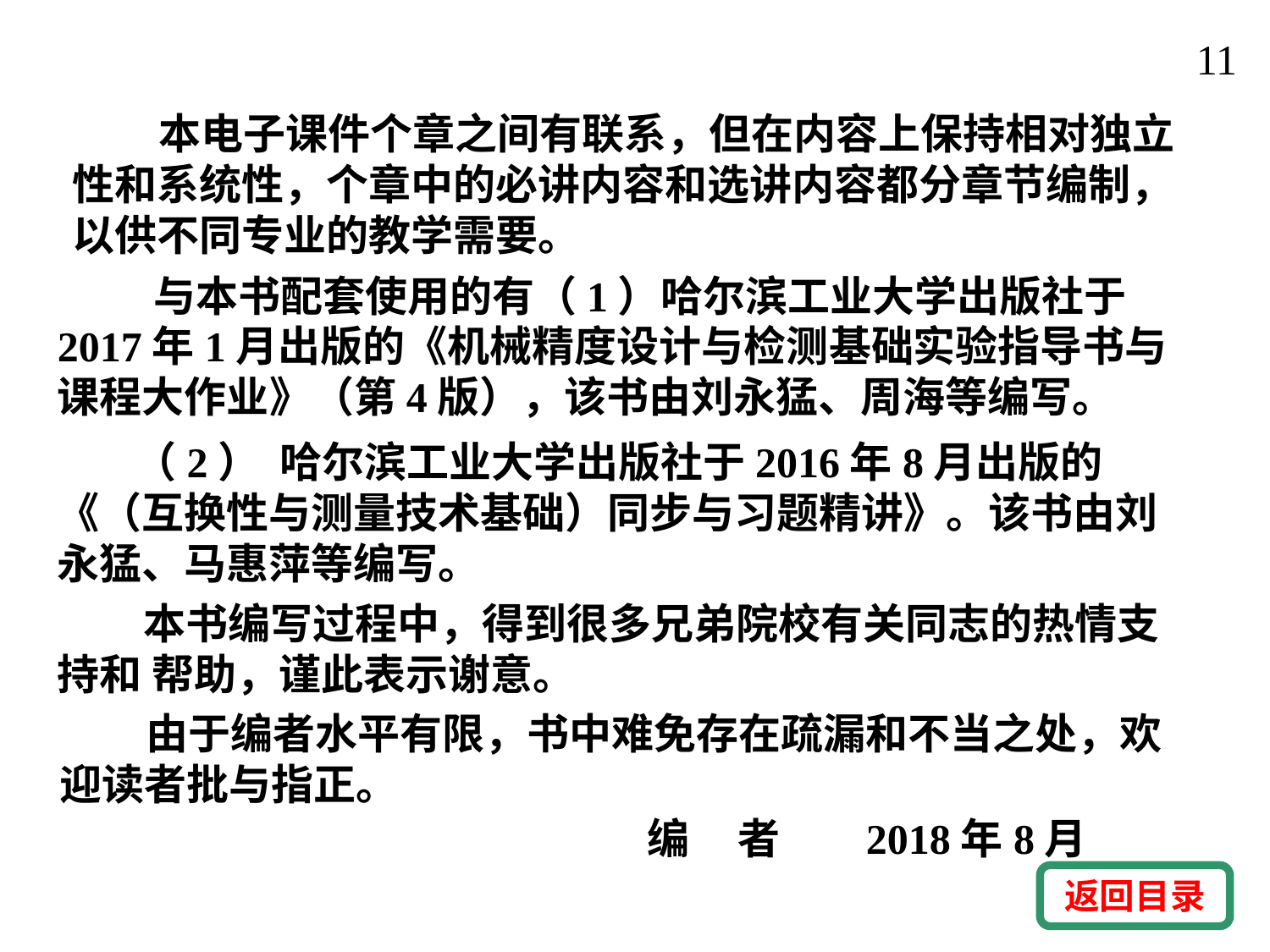

11
        本电子课件个章之间有联系，但在内容上保持相对独立性和系统性，个章中的必讲内容和选讲内容都分章节编制，以供不同专业的教学需要。
         与本书配套使用的有（1）哈尔滨工业大学出版社于2017年1月出版的《机械精度设计与检测基础实验指导书与课程大作业》（第4版），该书由刘永猛、周海等编写。
       （2）  哈尔滨工业大学出版社于2016年8月出版的《（互换性与测量技术基础）同步与习题精讲》。该书由刘永猛、马惠萍等编写。
        本书编写过程中，得到很多兄弟院校有关同志的热情支持和 帮助，谨此表示谢意。
        由于编者水平有限，书中难免存在疏漏和不当之处，欢迎读者批与指正。
编     者        2018年8月
返回目录